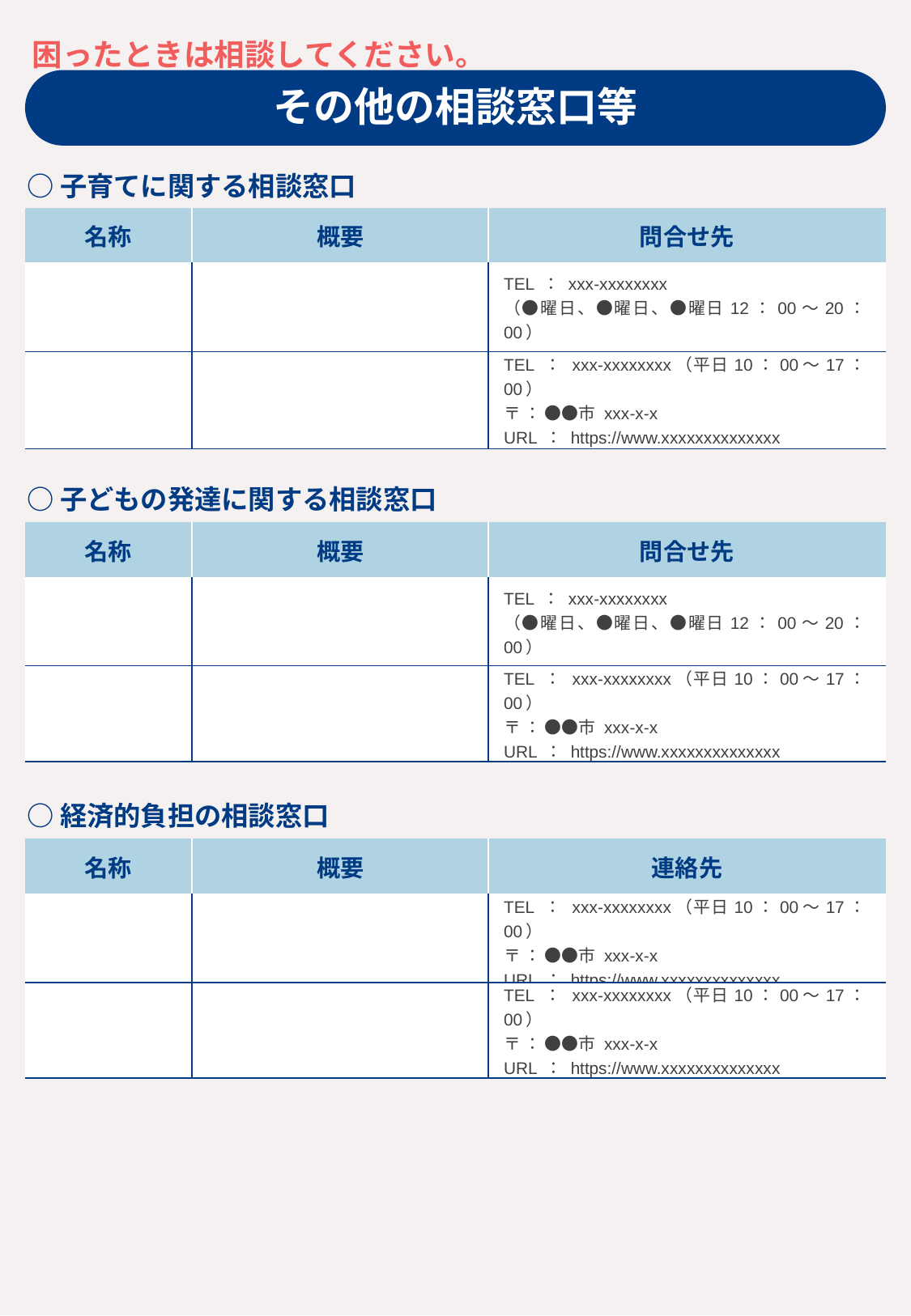

困ったときは相談してください。
その他の相談窓口等
○子育てに関する相談窓口
| 名称 | 概要 | 問合せ先 |
| --- | --- | --- |
|  |  | TEL ： xxx-xxxxxxxx （●曜日、●曜日、●曜日12：00～20：00） |
|  |  | TEL ： xxx-xxxxxxxx（平日10：00～17：00） 〒 ： ●●市 xxx-x-x URL ： https://www.xxxxxxxxxxxxxx |
○子どもの発達に関する相談窓口
| 名称 | 概要 | 問合せ先 |
| --- | --- | --- |
|  |  | TEL ： xxx-xxxxxxxx （●曜日、●曜日、●曜日12：00～20：00） |
|  |  | TEL ： xxx-xxxxxxxx（平日10：00～17：00） 〒 ： ●●市 xxx-x-x URL ： https://www.xxxxxxxxxxxxxx |
○経済的負担の相談窓口
| 名称 | 概要 | 連絡先 |
| --- | --- | --- |
|  |  | TEL ： xxx-xxxxxxxx（平日10：00～17：00） 〒 ： ●●市 xxx-x-x URL ： https://www.xxxxxxxxxxxxxx |
|  |  | TEL ： xxx-xxxxxxxx（平日10：00～17：00） 〒 ： ●●市 xxx-x-x URL ： https://www.xxxxxxxxxxxxxx |